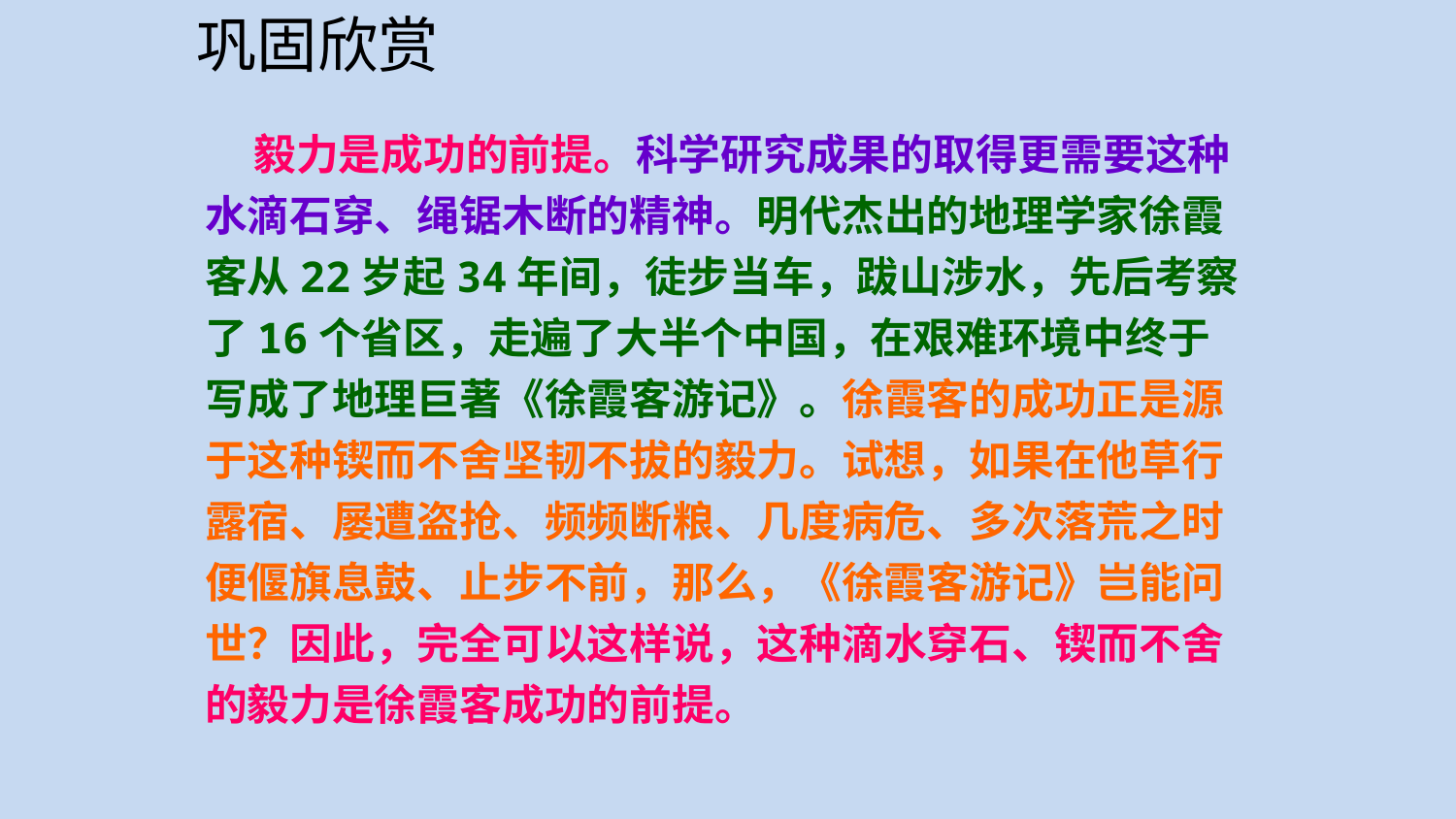

巩固欣赏
    毅力是成功的前提。科学研究成果的取得更需要这种水滴石穿、绳锯木断的精神。明代杰出的地理学家徐霞客从22岁起34年间，徒步当车，跋山涉水，先后考察了16个省区，走遍了大半个中国，在艰难环境中终于写成了地理巨著《徐霞客游记》。徐霞客的成功正是源于这种锲而不舍坚韧不拔的毅力。试想，如果在他草行露宿、屡遭盗抢、频频断粮、几度病危、多次落荒之时便偃旗息鼓、止步不前，那么，《徐霞客游记》岂能问世？因此，完全可以这样说，这种滴水穿石、锲而不舍的毅力是徐霞客成功的前提。